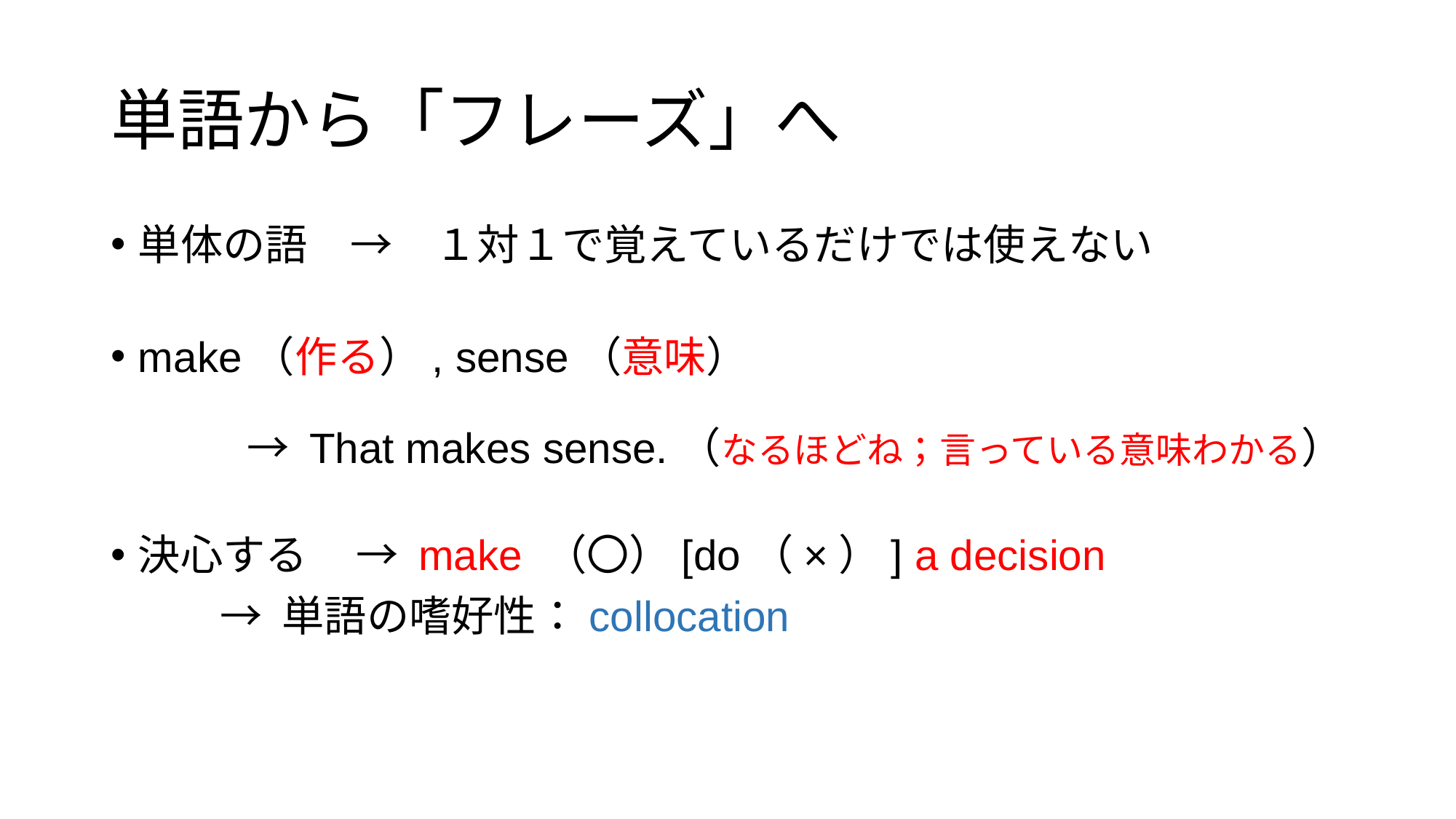

# 単語から「フレーズ」へ
単体の語　→　１対１で覚えているだけでは使えない
make（作る）, sense（意味）
	→ That makes sense.（なるほどね；言っている意味わかる）
決心する 	→ make （〇）[do（×）] a decision
	→ 単語の嗜好性：collocation